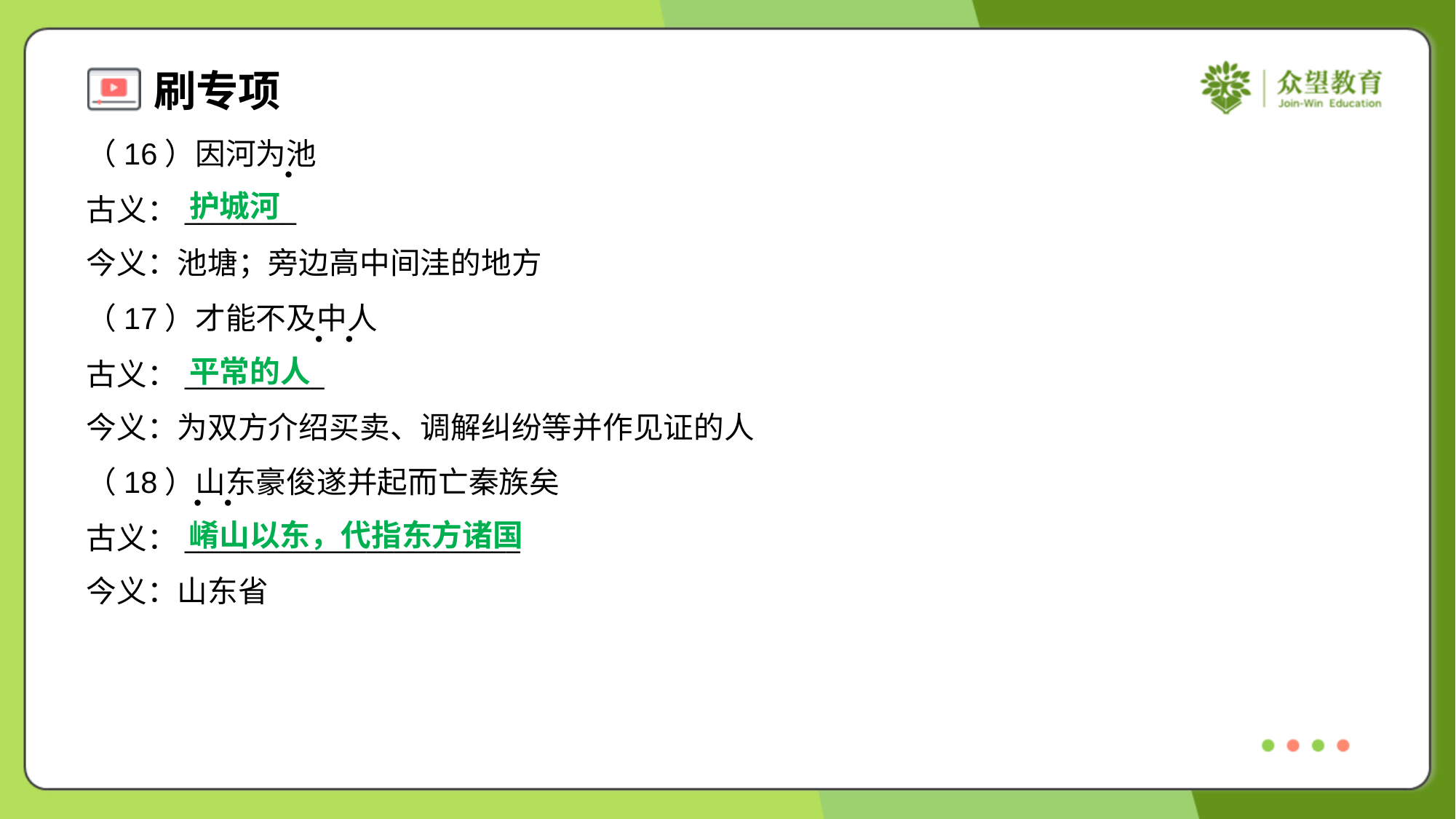

（16）因河为池
古义：________
今义：池塘；旁边高中间洼的地方
护城河

（17）才能不及中人
古义：__________
今义：为双方介绍买卖、调解纠纷等并作见证的人
平常的人

（18）山东豪俊遂并起而亡秦族矣
古义：________________________
今义：山东省
崤山以东，代指东方诸国